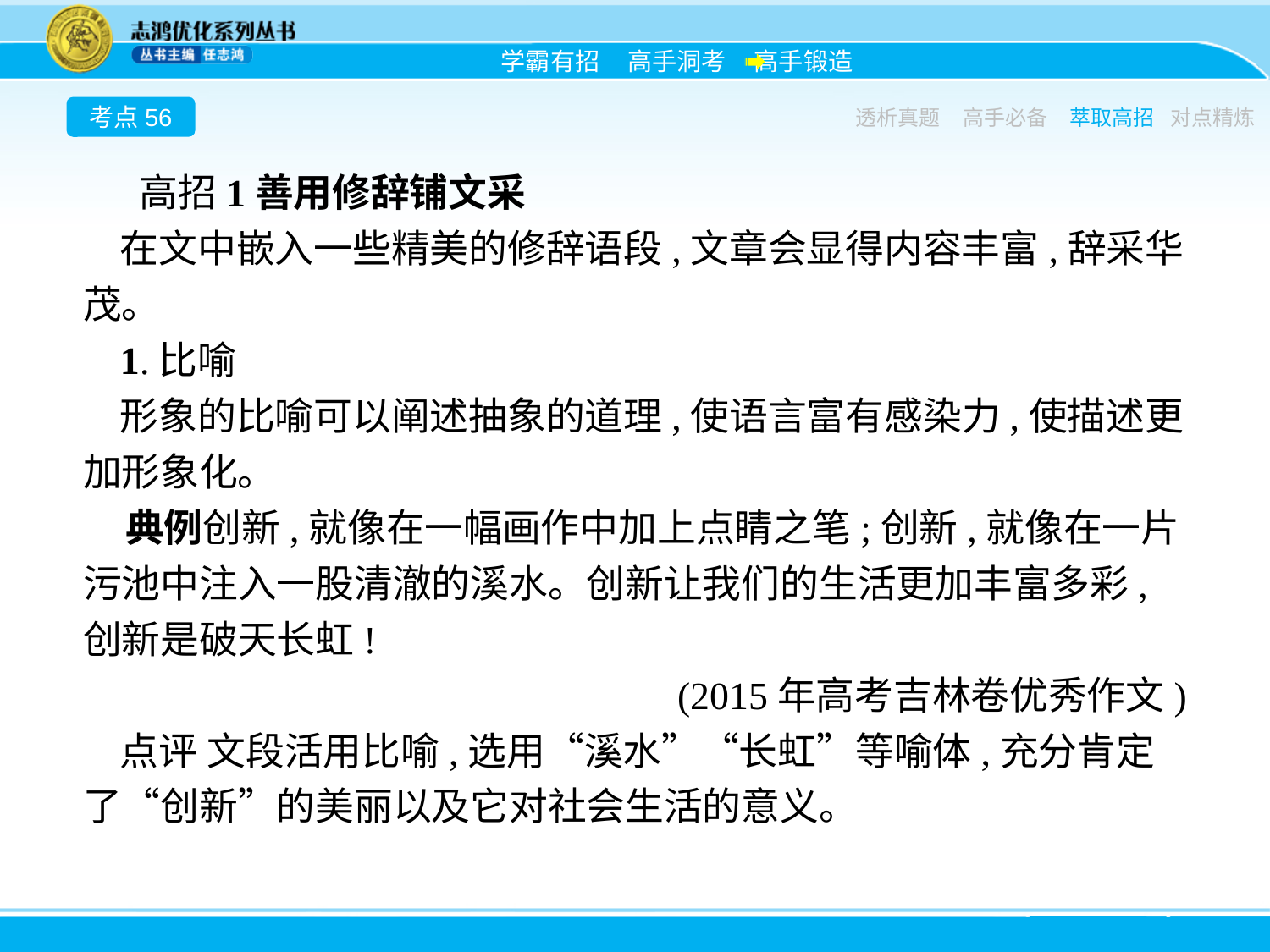

考点56
透析真题
高手必备
萃取高招
对点精炼
高招1善用修辞铺文采
在文中嵌入一些精美的修辞语段,文章会显得内容丰富,辞采华茂。
1.比喻
形象的比喻可以阐述抽象的道理,使语言富有感染力,使描述更加形象化。
典例创新,就像在一幅画作中加上点睛之笔;创新,就像在一片污池中注入一股清澈的溪水。创新让我们的生活更加丰富多彩,创新是破天长虹!
(2015年高考吉林卷优秀作文)
点评 文段活用比喻,选用“溪水”“长虹”等喻体,充分肯定了“创新”的美丽以及它对社会生活的意义。